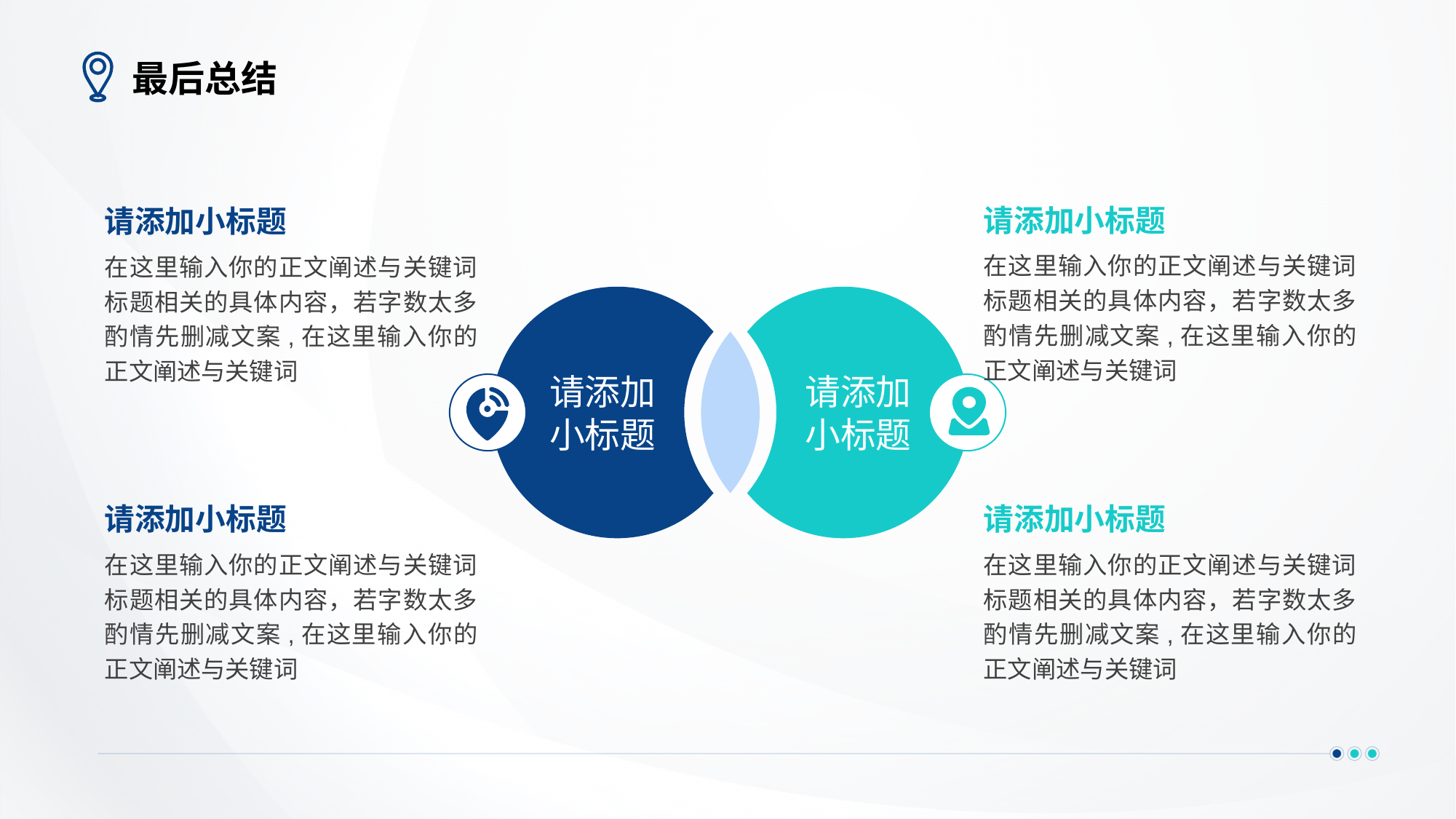

# 最后总结
请添加小标题
请添加小标题
在这里输入你的正文阐述与关键词标题相关的具体内容，若字数太多酌情先删减文案,在这里输入你的正文阐述与关键词
在这里输入你的正文阐述与关键词标题相关的具体内容，若字数太多酌情先删减文案,在这里输入你的正文阐述与关键词
请添加
小标题
请添加
小标题

请添加小标题
请添加小标题
在这里输入你的正文阐述与关键词标题相关的具体内容，若字数太多酌情先删减文案,在这里输入你的正文阐述与关键词
在这里输入你的正文阐述与关键词标题相关的具体内容，若字数太多酌情先删减文案,在这里输入你的正文阐述与关键词